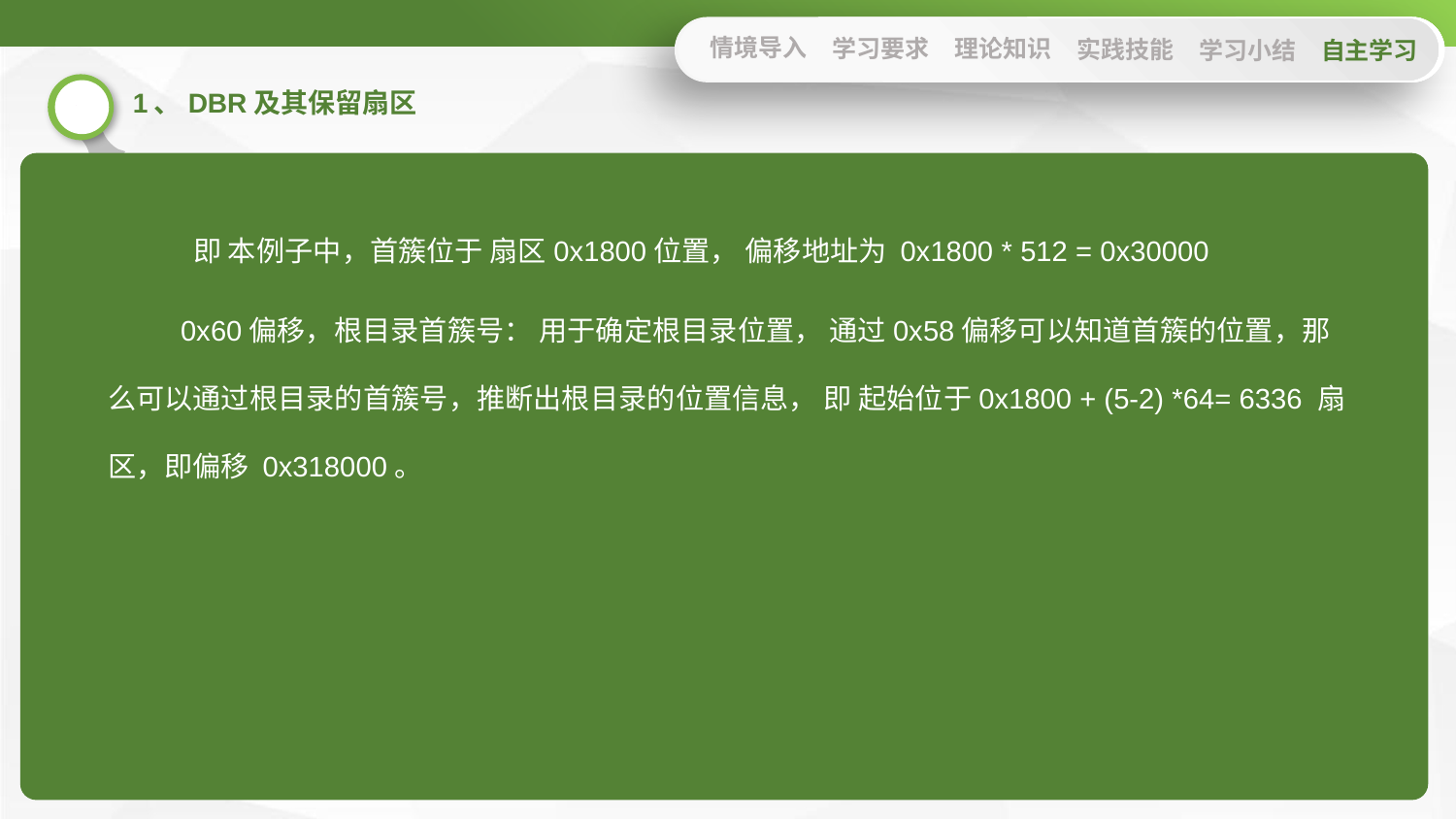

情境导入
学习要求
理论知识
实践技能
学习小结
自主学习
1、DBR及其保留扇区
 即 本例子中，首簇位于 扇区0x1800位置， 偏移地址为 0x1800 * 512 = 0x30000
0x60偏移，根目录首簇号： 用于确定根目录位置， 通过0x58偏移可以知道首簇的位置，那么可以通过根目录的首簇号，推断出根目录的位置信息， 即 起始位于0x1800 + (5-2) *64= 6336 扇区，即偏移 0x318000。